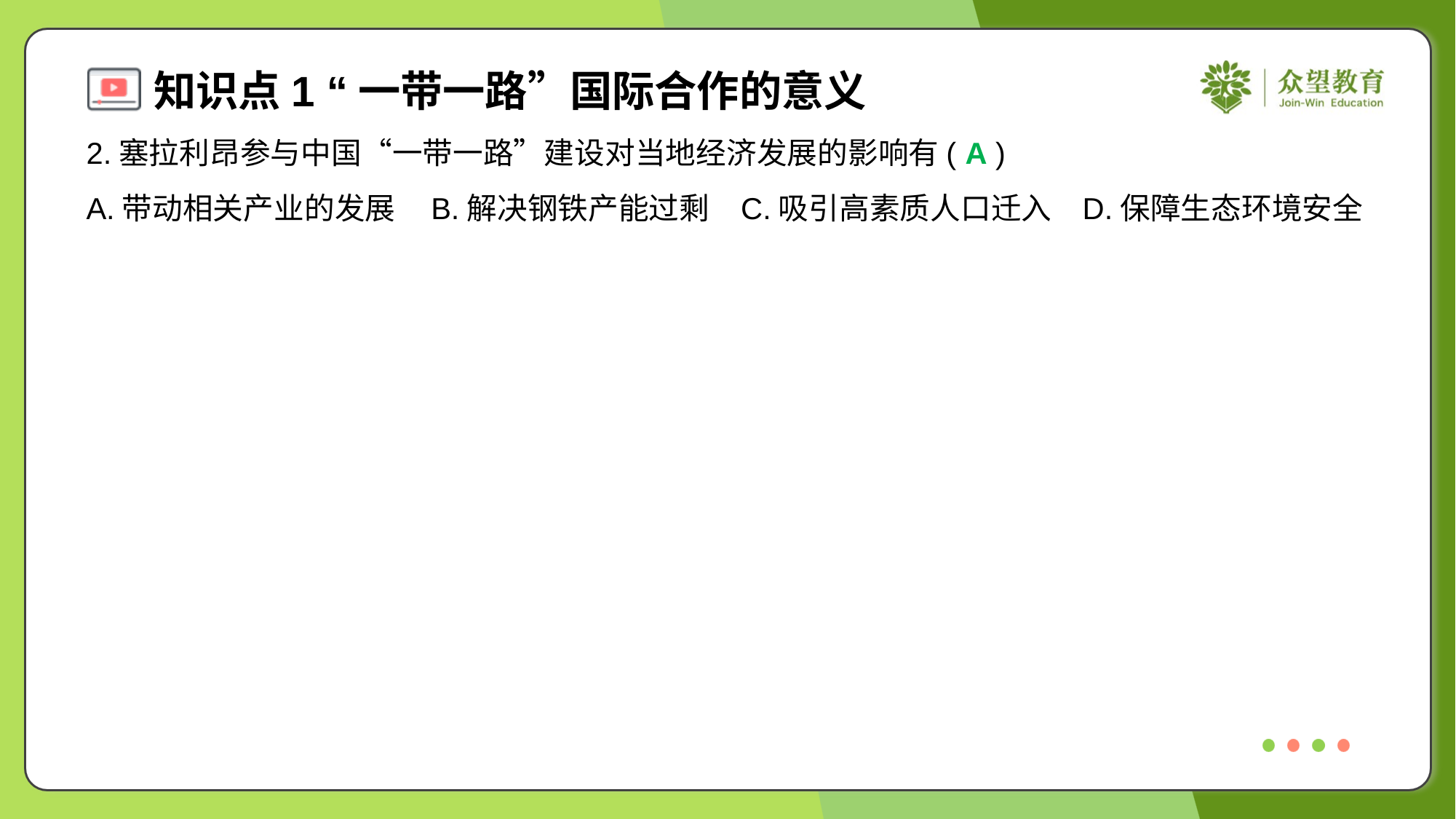

2.塞拉利昂参与中国“一带一路”建设对当地经济发展的影响有(     )
A
A.带动相关产业的发展	B.解决钢铁产能过剩	C.吸引高素质人口迁入	D.保障生态环境安全